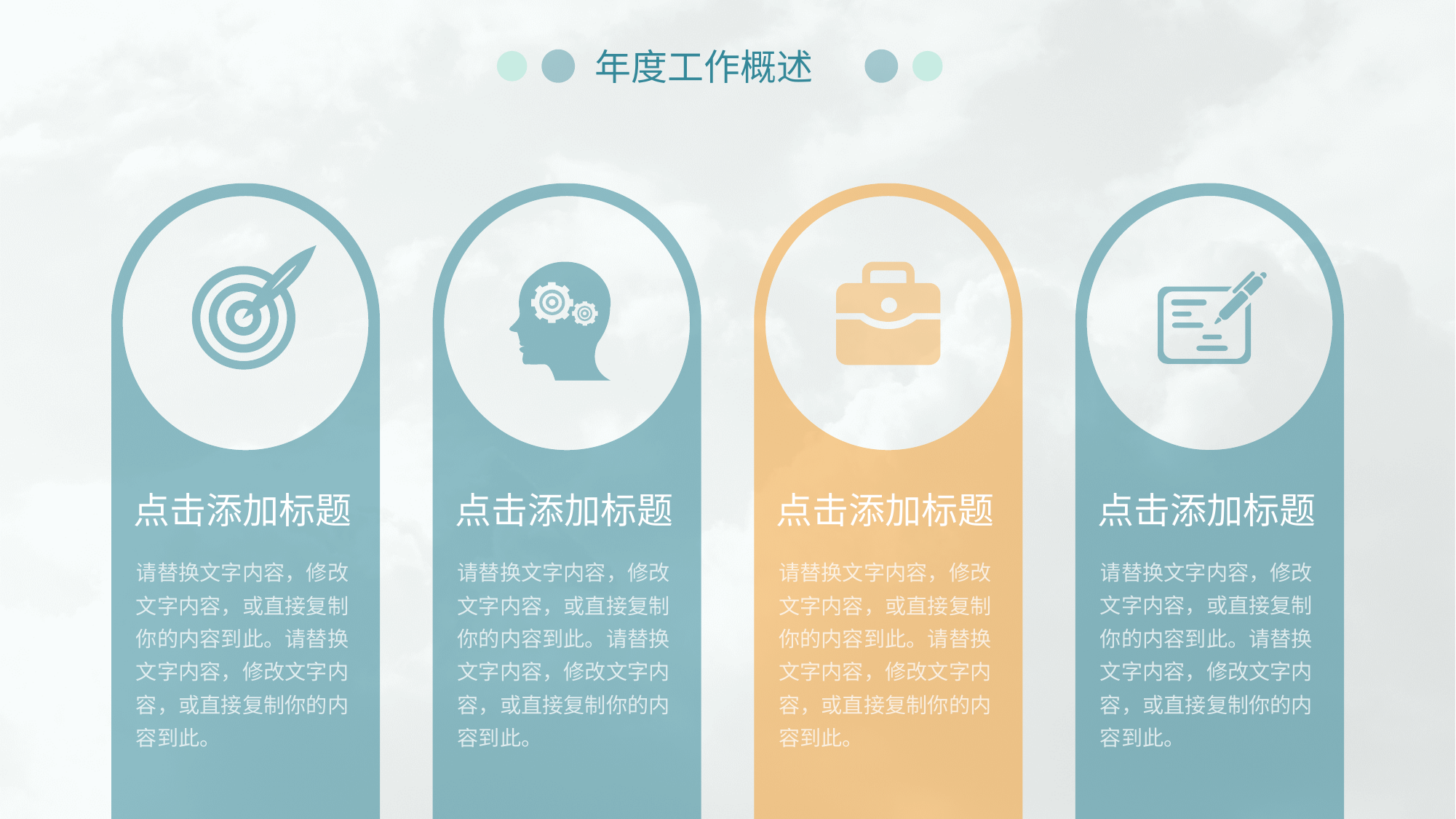

年度工作概述

点击添加标题
请替换文字内容，修改文字内容，或直接复制你的内容到此。请替换文字内容，修改文字内容，或直接复制你的内容到此。

点击添加标题
请替换文字内容，修改文字内容，或直接复制你的内容到此。请替换文字内容，修改文字内容，或直接复制你的内容到此。

点击添加标题
请替换文字内容，修改文字内容，或直接复制你的内容到此。请替换文字内容，修改文字内容，或直接复制你的内容到此。

点击添加标题
请替换文字内容，修改文字内容，或直接复制你的内容到此。请替换文字内容，修改文字内容，或直接复制你的内容到此。